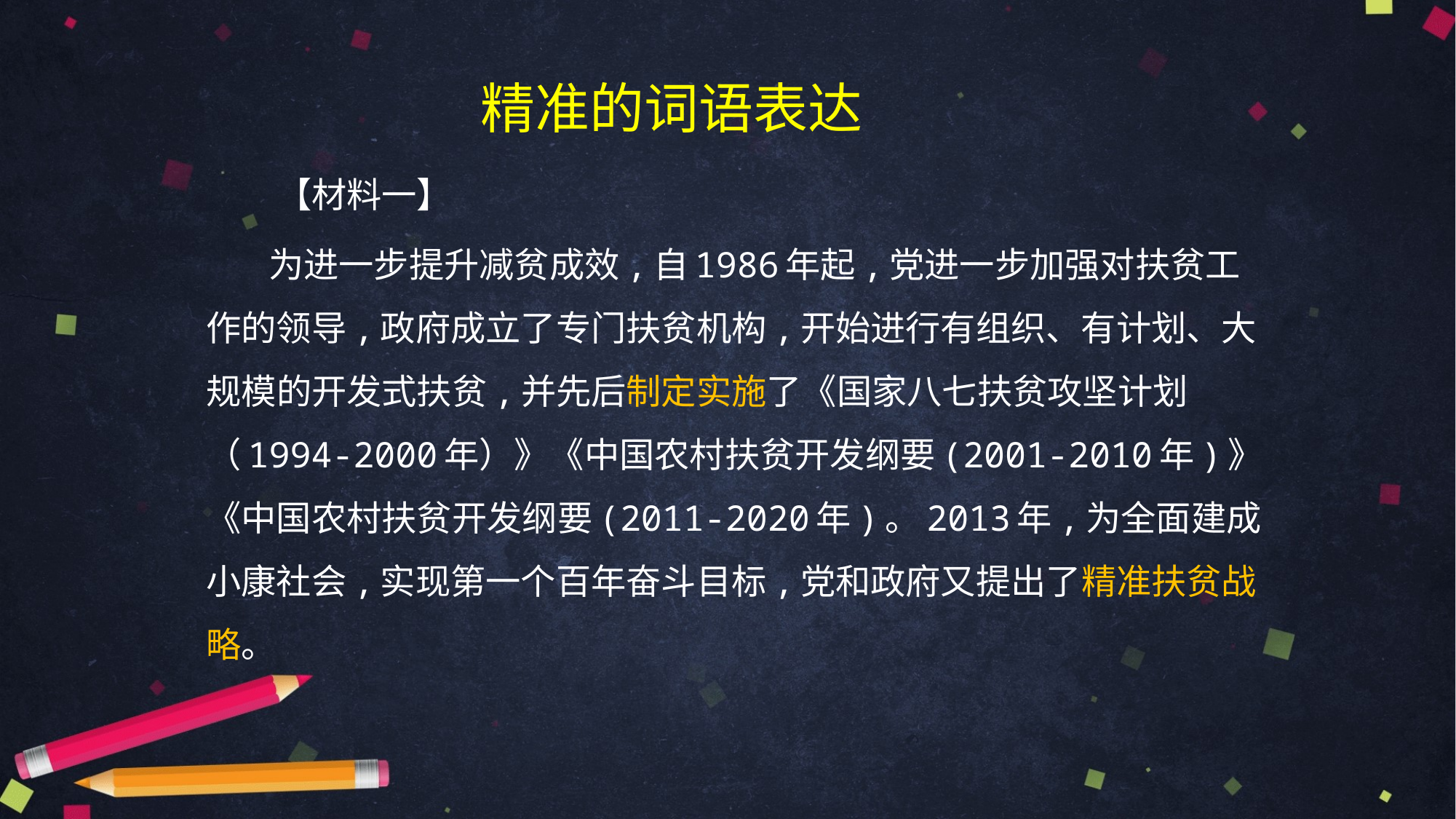

精准的词语表达
  【材料一】
 为进一步提升减贫成效,自1986年起,党进一步加强对扶贫工作的领导,政府成立了专门扶贫机构,开始进行有组织、有计划、大规模的开发式扶贫,并先后制定实施了《国家八七扶贫攻坚计划（1994-2000年）》《中国农村扶贫开发纲要(2001-2010年)》《中国农村扶贫开发纲要(2011-2020年)。2013年,为全面建成小康社会,实现第一个百年奋斗目标,党和政府又提出了精准扶贫战略。